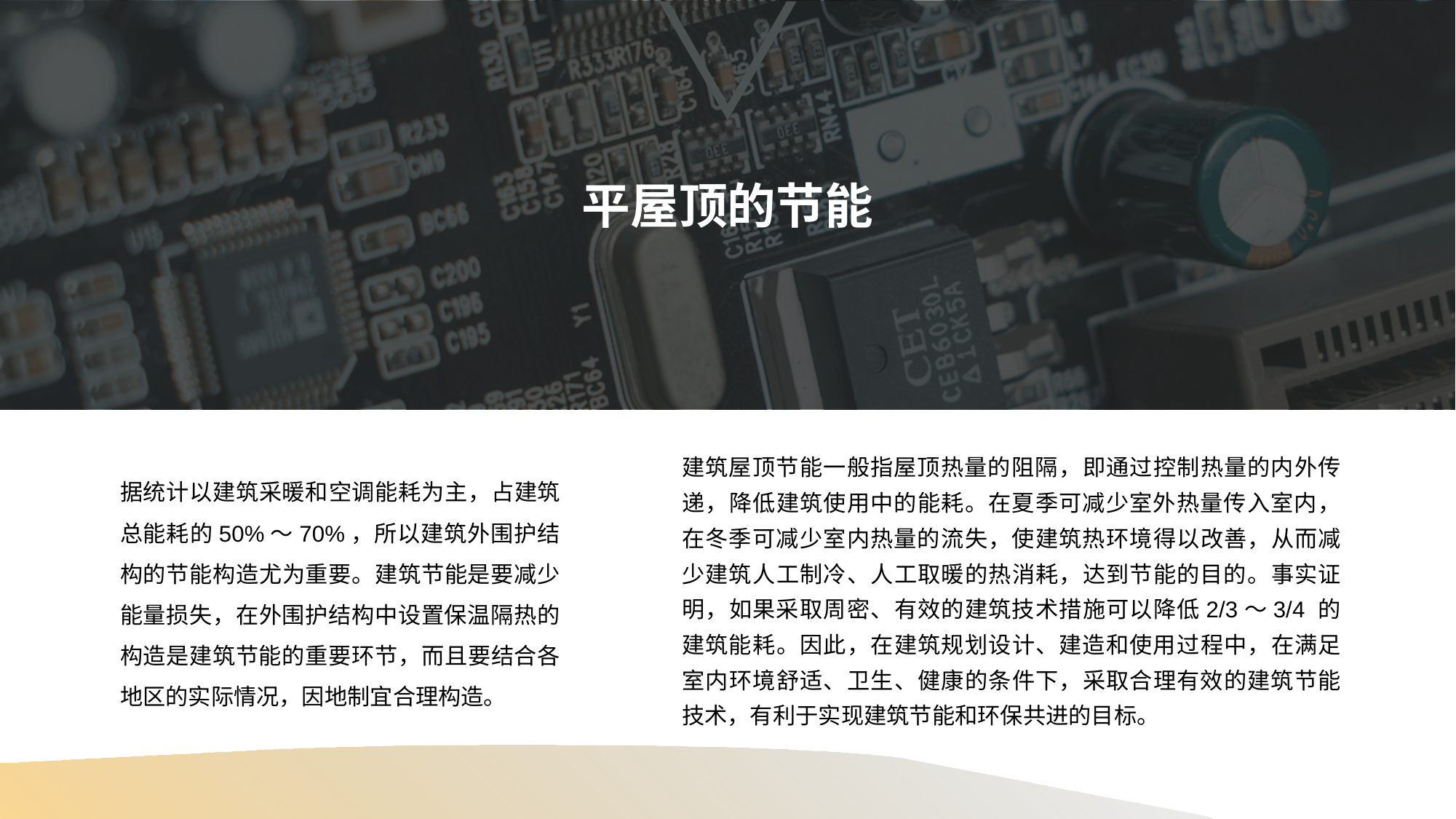

平屋顶的节能

建筑屋顶节能一般指屋顶热量的阻隔，即通过控制热量的内外传递，降低建筑使用中的能耗。在夏季可减少室外热量传入室内，在冬季可减少室内热量的流失，使建筑热环境得以改善，从而减少建筑人工制冷、人工取暖的热消耗，达到节能的目的。事实证明，如果采取周密、有效的建筑技术措施可以降低2/3～3/4 的建筑能耗。因此，在建筑规划设计、建造和使用过程中，在满足室内环境舒适、卫生、健康的条件下，采取合理有效的建筑节能技术，有利于实现建筑节能和环保共进的目标。
据统计以建筑采暖和空调能耗为主，占建筑总能耗的50%～70%，所以建筑外围护结构的节能构造尤为重要。建筑节能是要减少能量损失，在外围护结构中设置保温隔热的构造是建筑节能的重要环节，而且要结合各地区的实际情况，因地制宜合理构造。